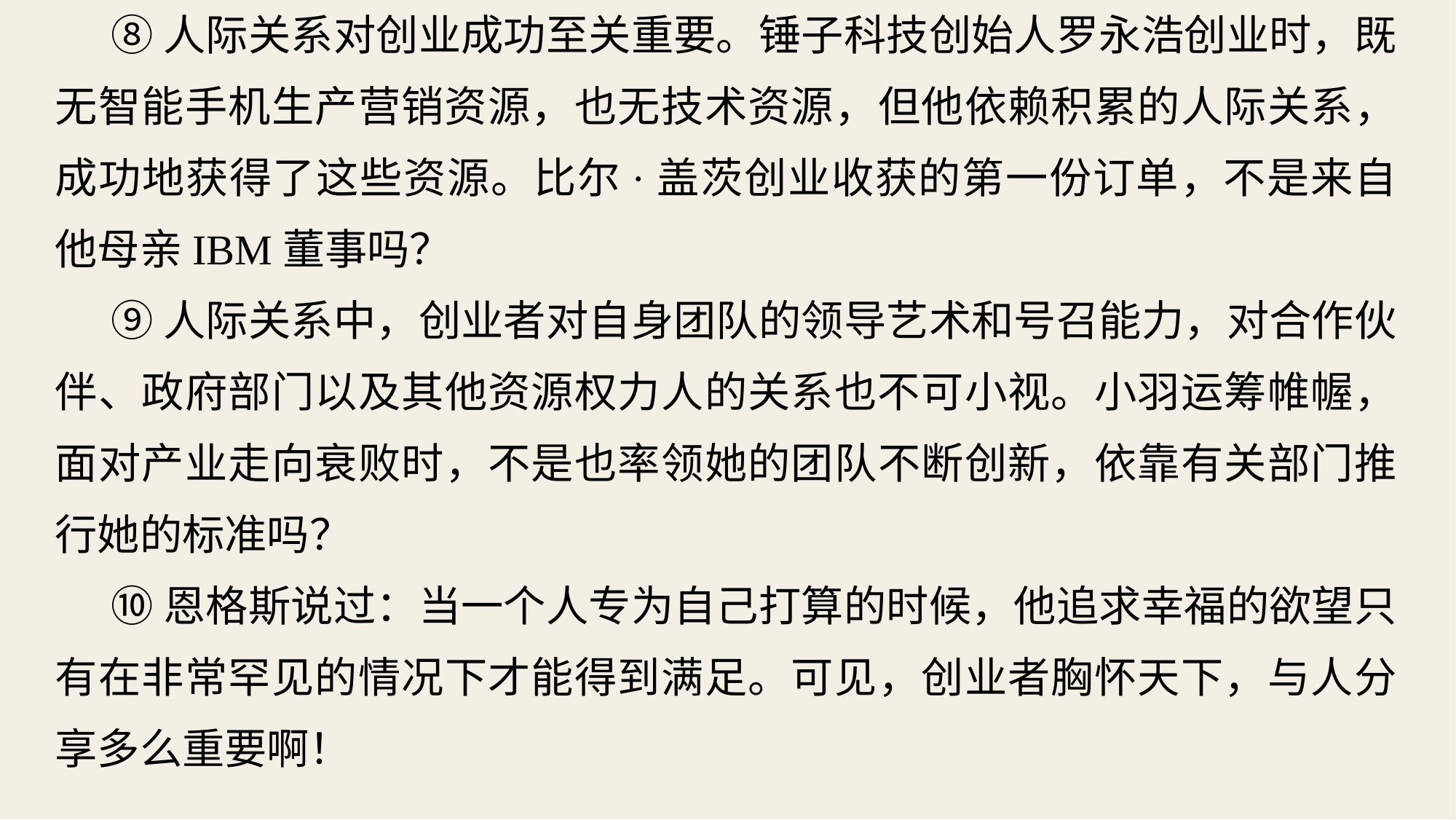

⑧人际关系对创业成功至关重要。锤子科技创始人罗永浩创业时，既无智能手机生产营销资源，也无技术资源，但他依赖积累的人际关系，成功地获得了这些资源。比尔·盖茨创业收获的第一份订单，不是来自他母亲IBM董事吗？
  ⑨人际关系中，创业者对自身团队的领导艺术和号召能力，对合作伙伴、政府部门以及其他资源权力人的关系也不可小视。小羽运筹帷幄，面对产业走向衰败时，不是也率领她的团队不断创新，依靠有关部门推行她的标准吗？
  ⑩恩格斯说过：当一个人专为自己打算的时候，他追求幸福的欲望只有在非常罕见的情况下才能得到满足。可见，创业者胸怀天下，与人分享多么重要啊！